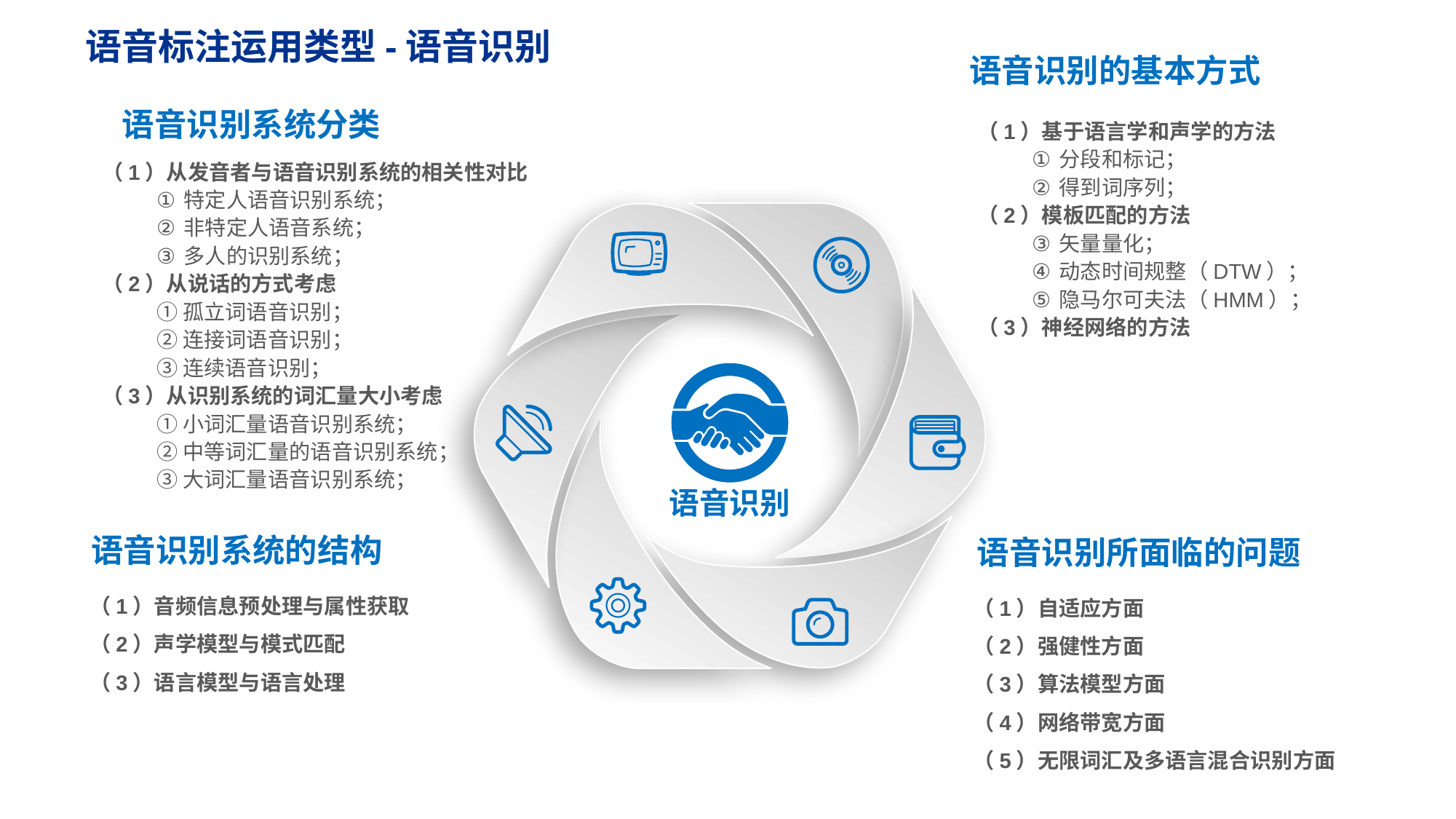

语音标注运用类型-语音识别

语音识别的基本方式
语音识别系统分类
（1）从发音者与语音识别系统的相关性对比
特定人语音识别系统；
非特定人语音系统；
多人的识别系统；
（2）从说话的方式考虑
①孤立词语音识别；
②连接词语音识别；
③连续语音识别；
（3）从识别系统的词汇量大小考虑
①小词汇量语音识别系统；
②中等词汇量的语音识别系统；
③大词汇量语音识别系统；

（1）基于语言学和声学的方法
分段和标记；
得到词序列；
（2）模板匹配的方法
矢量量化；
动态时间规整（DTW）；
隐马尔可夫法（HMM）；
（3）神经网络的方法

语音识别

语音识别系统的结构
（1）音频信息预处理与属性获取
（2）声学模型与模式匹配
（3）语言模型与语言处理

语音识别所面临的问题
（1）自适应方面
（2）强健性方面
（3）算法模型方面
（4）网络带宽方面
（5）无限词汇及多语言混合识别方面